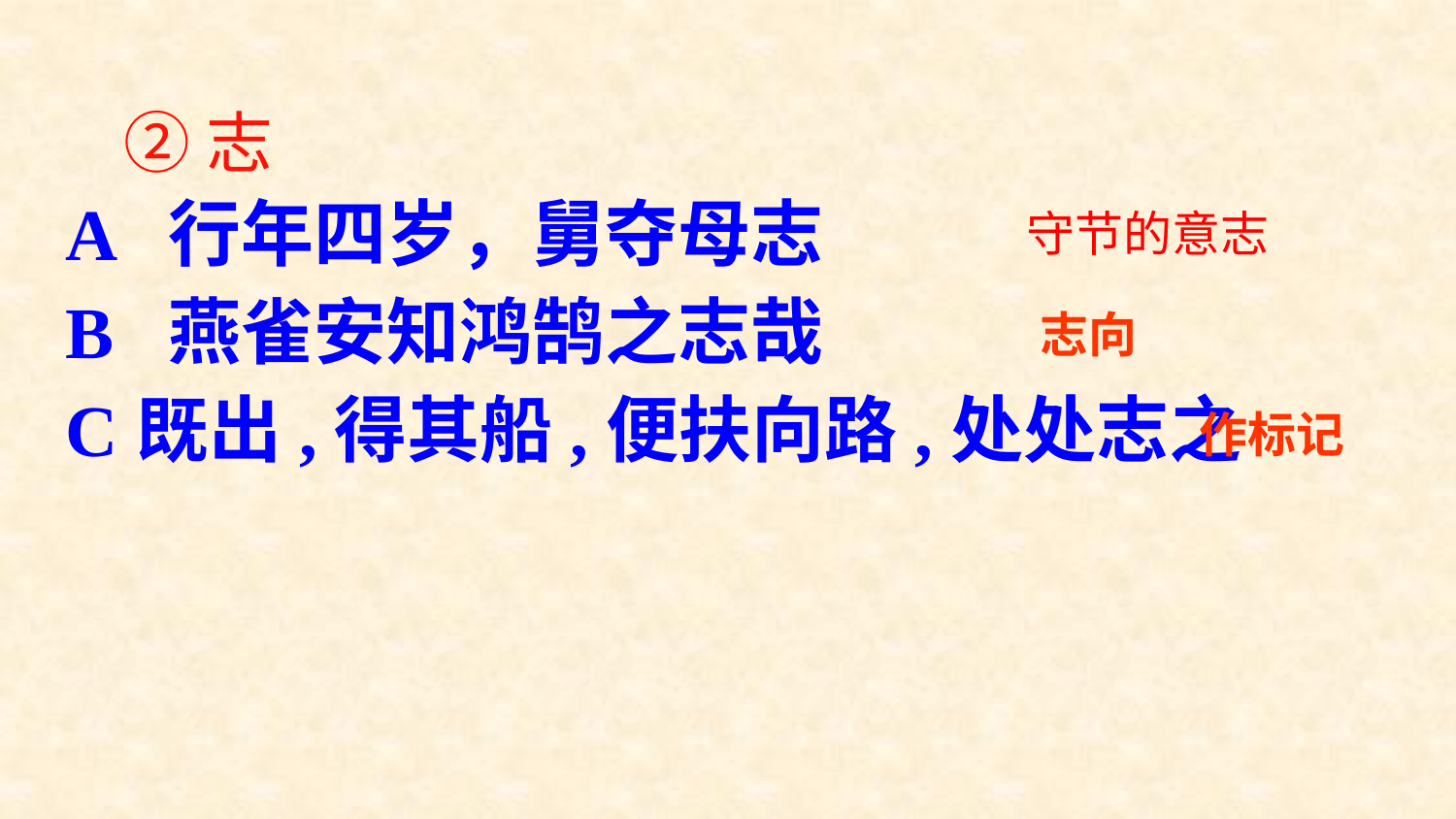

# ②志
A  行年四岁，舅夺母志
B  燕雀安知鸿鹄之志哉
C既出,得其船,便扶向路,处处志之

守节的意志

志向
作标记